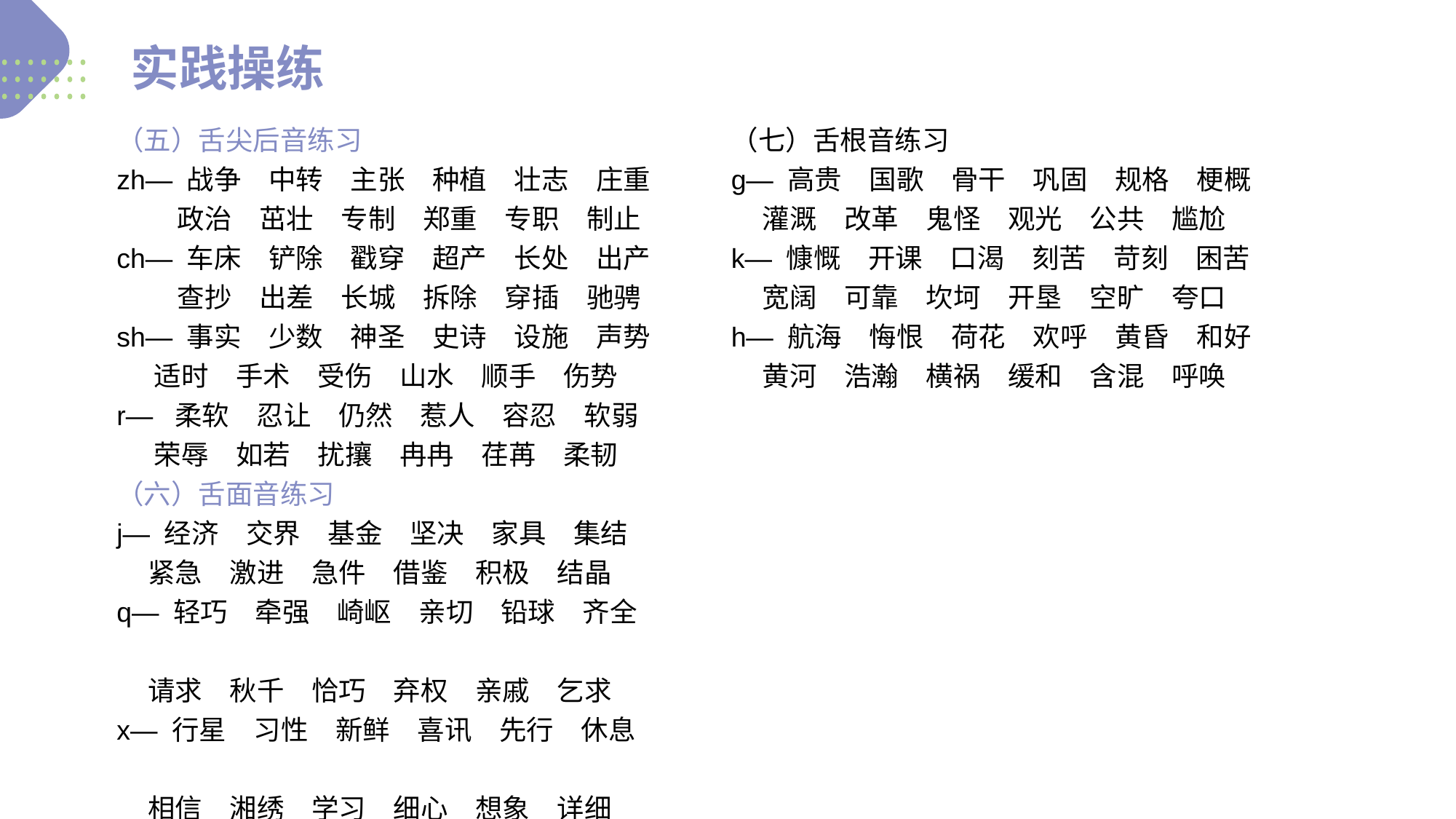

实践操练

（五）舌尖后音练习
zh— 战争　中转　主张　种植　壮志　庄重
　　 政治　茁壮　专制　郑重　专职　制止
ch— 车床　铲除　戳穿　超产　长处　出产
　　 查抄　出差　长城　拆除　穿插　驰骋
sh— 事实　少数　神圣　史诗　设施　声势
     适时　手术　受伤　山水　顺手　伤势
r—  柔软　忍让　仍然　惹人　容忍　软弱
     荣辱　如若　扰攘　冉冉　荏苒　柔韧
（六）舌面音练习
j— 经济　交界　基金　坚决　家具　集结
    紧急　激进　急件　借鉴　积极　结晶
q— 轻巧　牵强　崎岖　亲切　铅球　齐全
    请求　秋千　恰巧　弃权　亲戚　乞求
x— 行星　习性　新鲜　喜讯　先行　休息
    相信　湘绣　学习　细心　想象　详细
（七）舌根音练习
ɡ— 高贵　国歌　骨干　巩固　规格　梗概
    灌溉　改革　鬼怪　观光　公共　尴尬
k— 慷慨　开课　口渴　刻苦　苛刻　困苦
    宽阔　可靠　坎坷　开垦　空旷　夸口
h— 航海　悔恨　荷花　欢呼　黄昏　和好
    黄河　浩瀚　横祸　缓和　含混　呼唤